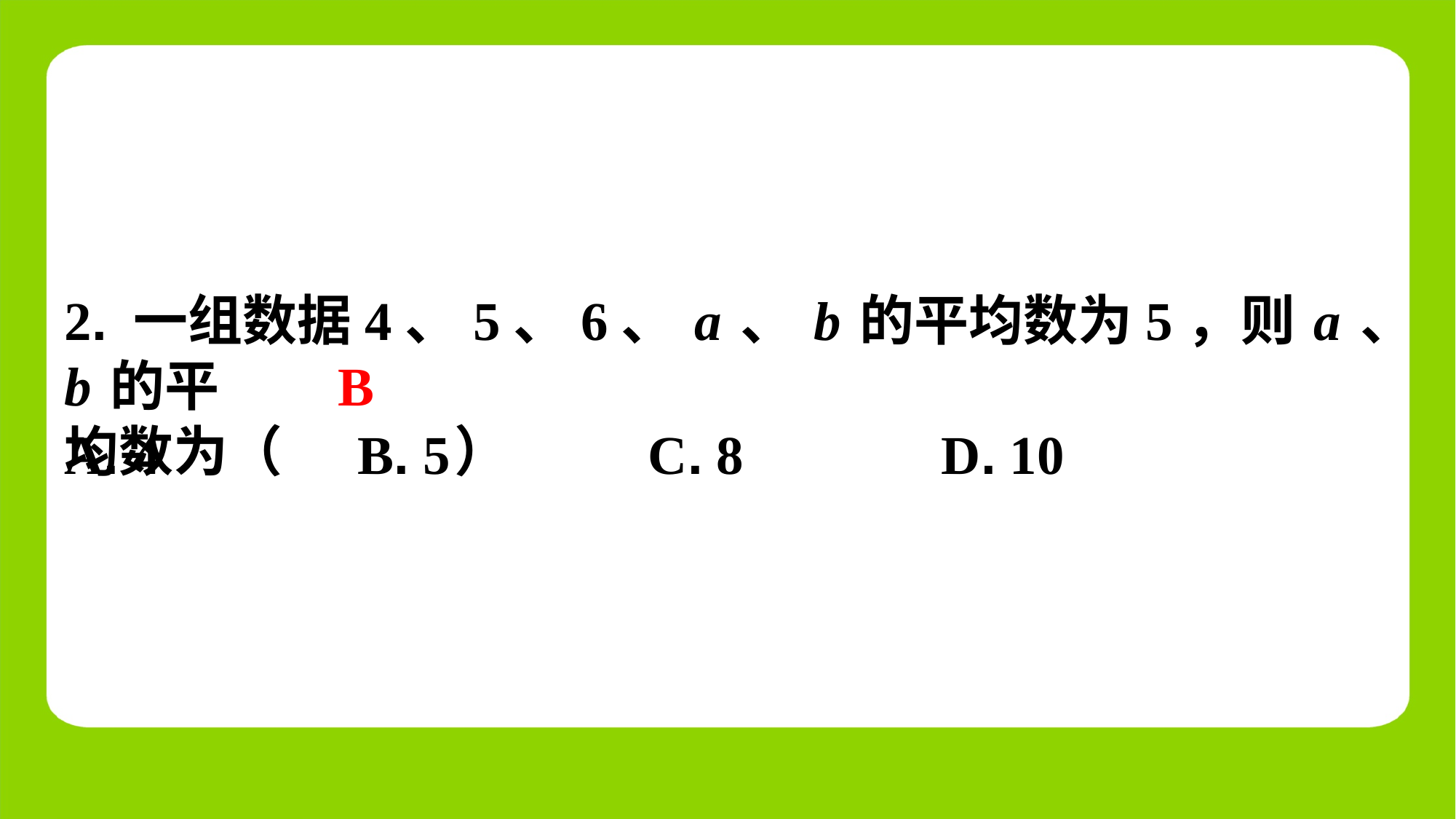

2. 一组数据4、5、6、a、b的平均数为5，则a、b的平
均数为（　B　）
B
| A. 4 | B. 5 | C. 8 | D. 10 |
| --- | --- | --- | --- |